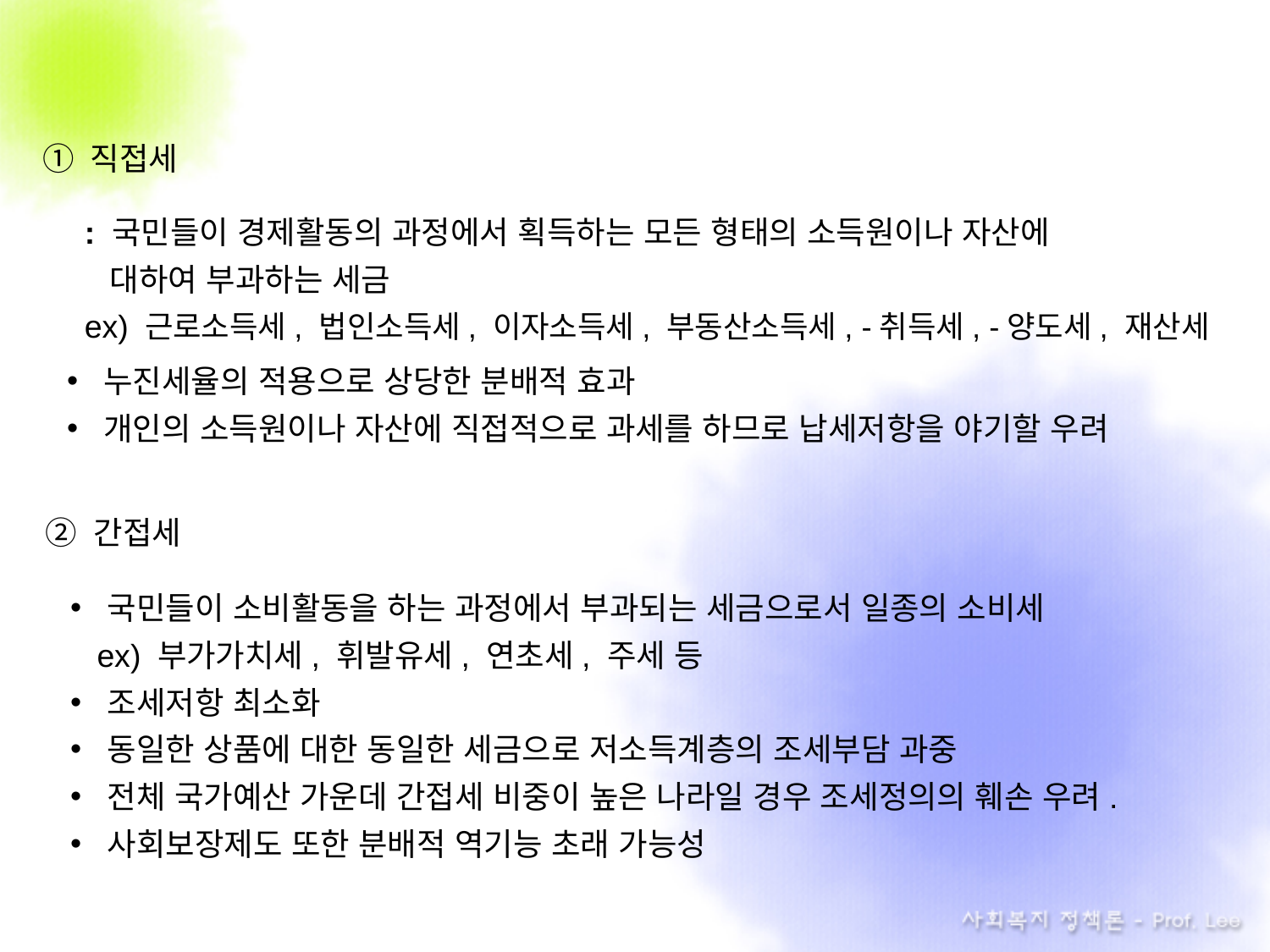

직접세

  : 국민들이 경제활동의 과정에서 획득하는 모든 형태의 소득원이나 자산에
   .대하여 부과하는 세금
  ex) 근로소득세, 법인소득세, 이자소득세, 부동산소득세, -취득세, -양도세, 재산세

누진세율의 적용으로 상당한 분배적 효과
개인의 소득원이나 자산에 직접적으로 과세를 하므로 납세저항을 야기할 우려
 간접세

국민들이 소비활동을 하는 과정에서 부과되는 세금으로서 일종의 소비세
   ex) 부가가치세, 휘발유세, 연초세, 주세 등
조세저항 최소화
동일한 상품에 대한 동일한 세금으로 저소득계층의 조세부담 과중
전체 국가예산 가운데 간접세 비중이 높은 나라일 경우 조세정의의 훼손 우려.
사회보장제도 또한 분배적 역기능 초래 가능성